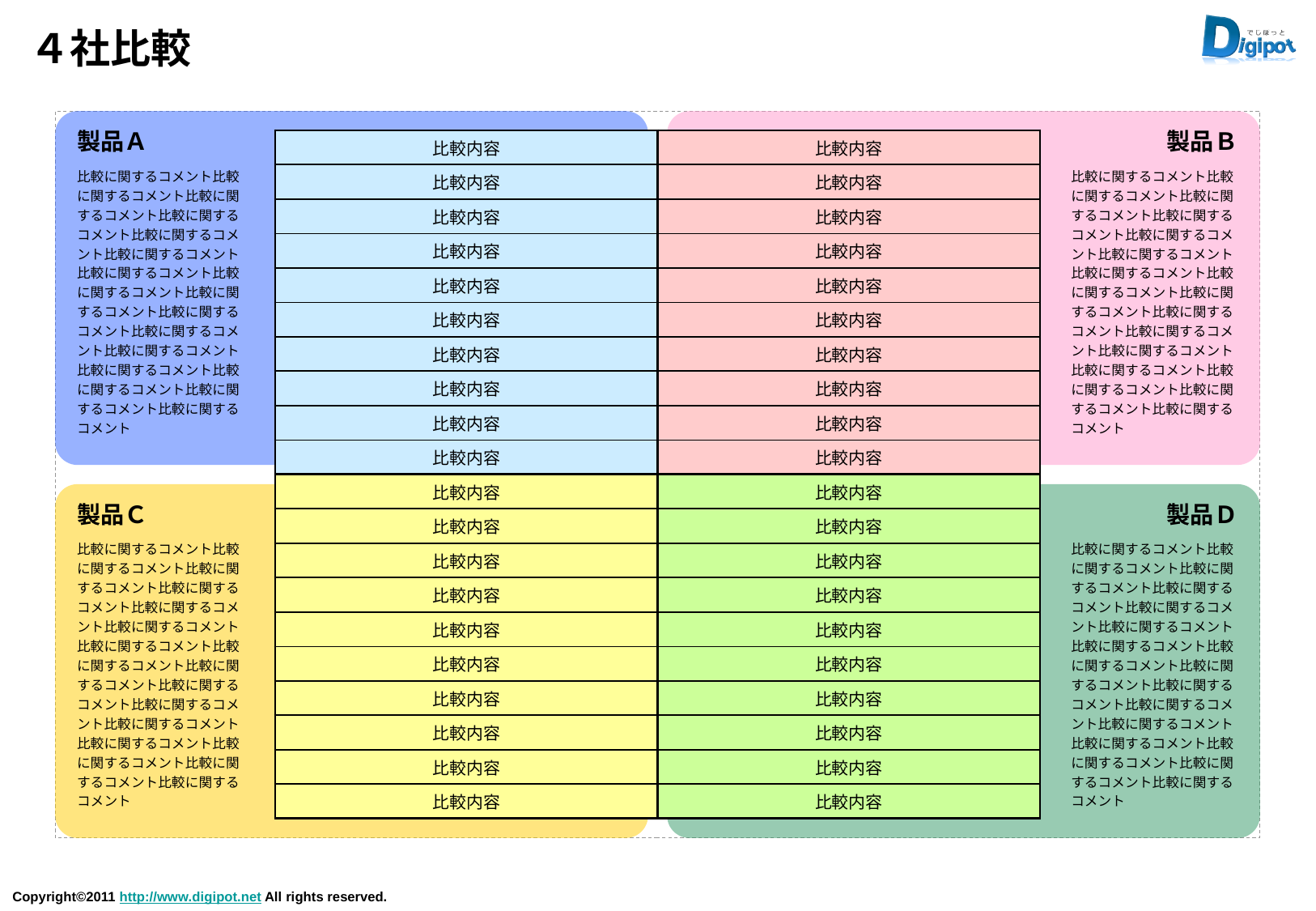

# ４社比較

製品Ａ
製品Ｂ
| 比較内容 | 比較内容 |
| --- | --- |
| 比較内容 | 比較内容 |
| 比較内容 | 比較内容 |
| 比較内容 | 比較内容 |
| 比較内容 | 比較内容 |
| 比較内容 | 比較内容 |
| 比較内容 | 比較内容 |
| 比較内容 | 比較内容 |
| 比較内容 | 比較内容 |
| 比較内容 | 比較内容 |
| 比較内容 | 比較内容 |
| 比較内容 | 比較内容 |
| 比較内容 | 比較内容 |
| 比較内容 | 比較内容 |
| 比較内容 | 比較内容 |
| 比較内容 | 比較内容 |
| 比較内容 | 比較内容 |
| 比較内容 | 比較内容 |
| 比較内容 | 比較内容 |
| 比較内容 | 比較内容 |
比較に関するコメント比較に関するコメント比較に関するコメント比較に関するコメント比較に関するコメント比較に関するコメント比較に関するコメント比較に関するコメント比較に関するコメント比較に関するコメント比較に関するコメント比較に関するコメント比較に関するコメント比較に関するコメント比較に関するコメント比較に関するコメント
比較に関するコメント比較に関するコメント比較に関するコメント比較に関するコメント比較に関するコメント比較に関するコメント比較に関するコメント比較に関するコメント比較に関するコメント比較に関するコメント比較に関するコメント比較に関するコメント比較に関するコメント比較に関するコメント比較に関するコメント比較に関するコメント

製品Ｃ
製品Ｄ
比較に関するコメント比較に関するコメント比較に関するコメント比較に関するコメント比較に関するコメント比較に関するコメント比較に関するコメント比較に関するコメント比較に関するコメント比較に関するコメント比較に関するコメント比較に関するコメント比較に関するコメント比較に関するコメント比較に関するコメント比較に関するコメント
比較に関するコメント比較に関するコメント比較に関するコメント比較に関するコメント比較に関するコメント比較に関するコメント比較に関するコメント比較に関するコメント比較に関するコメント比較に関するコメント比較に関するコメント比較に関するコメント比較に関するコメント比較に関するコメント比較に関するコメント比較に関するコメント